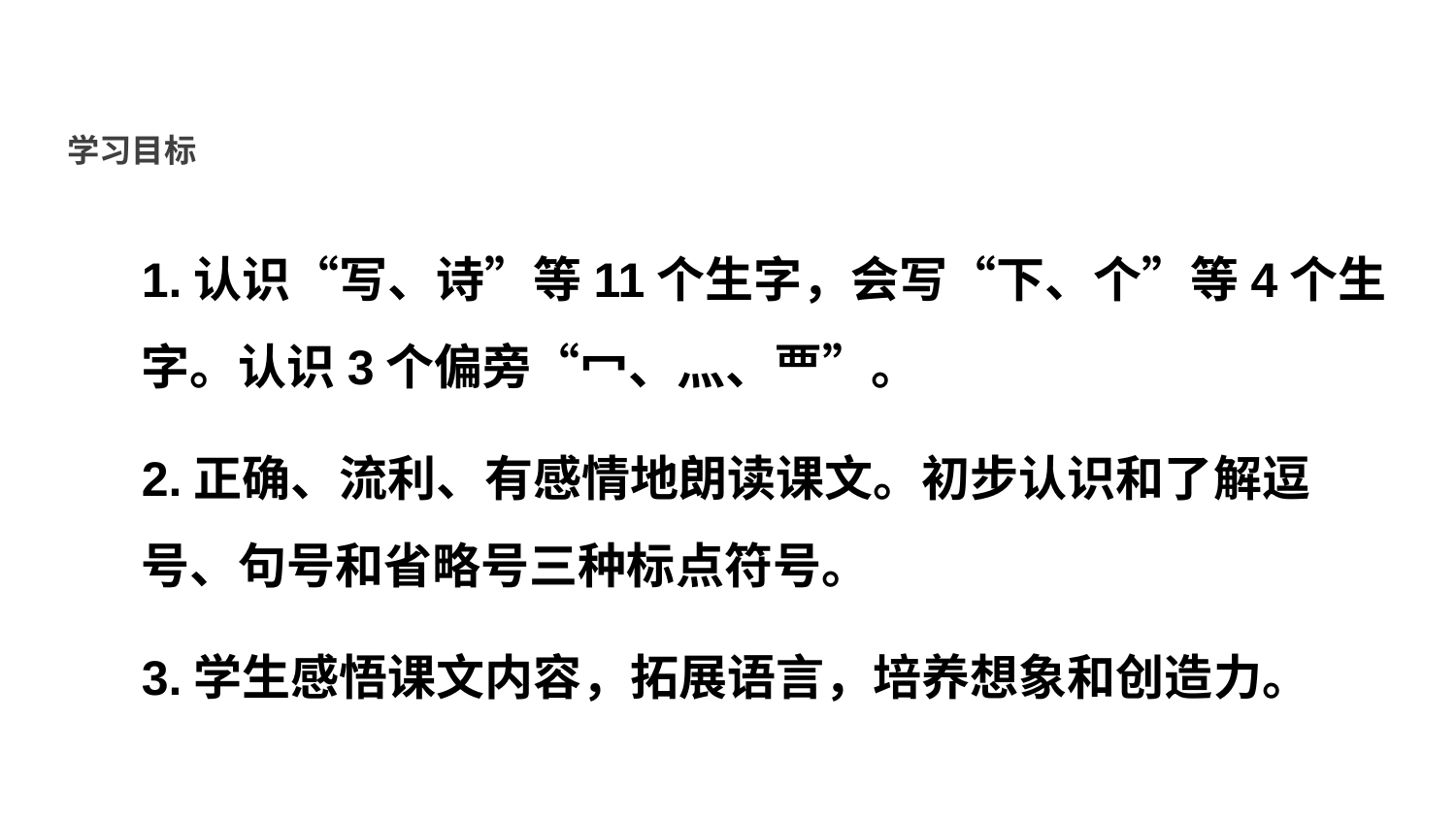

学习目标
1.认识“写、诗”等11个生字，会写“下、个”等4个生字。认识3个偏旁“冖、灬、覀”。
2.正确、流利、有感情地朗读课文。初步认识和了解逗号、句号和省略号三种标点符号。
3.学生感悟课文内容，拓展语言，培养想象和创造力。